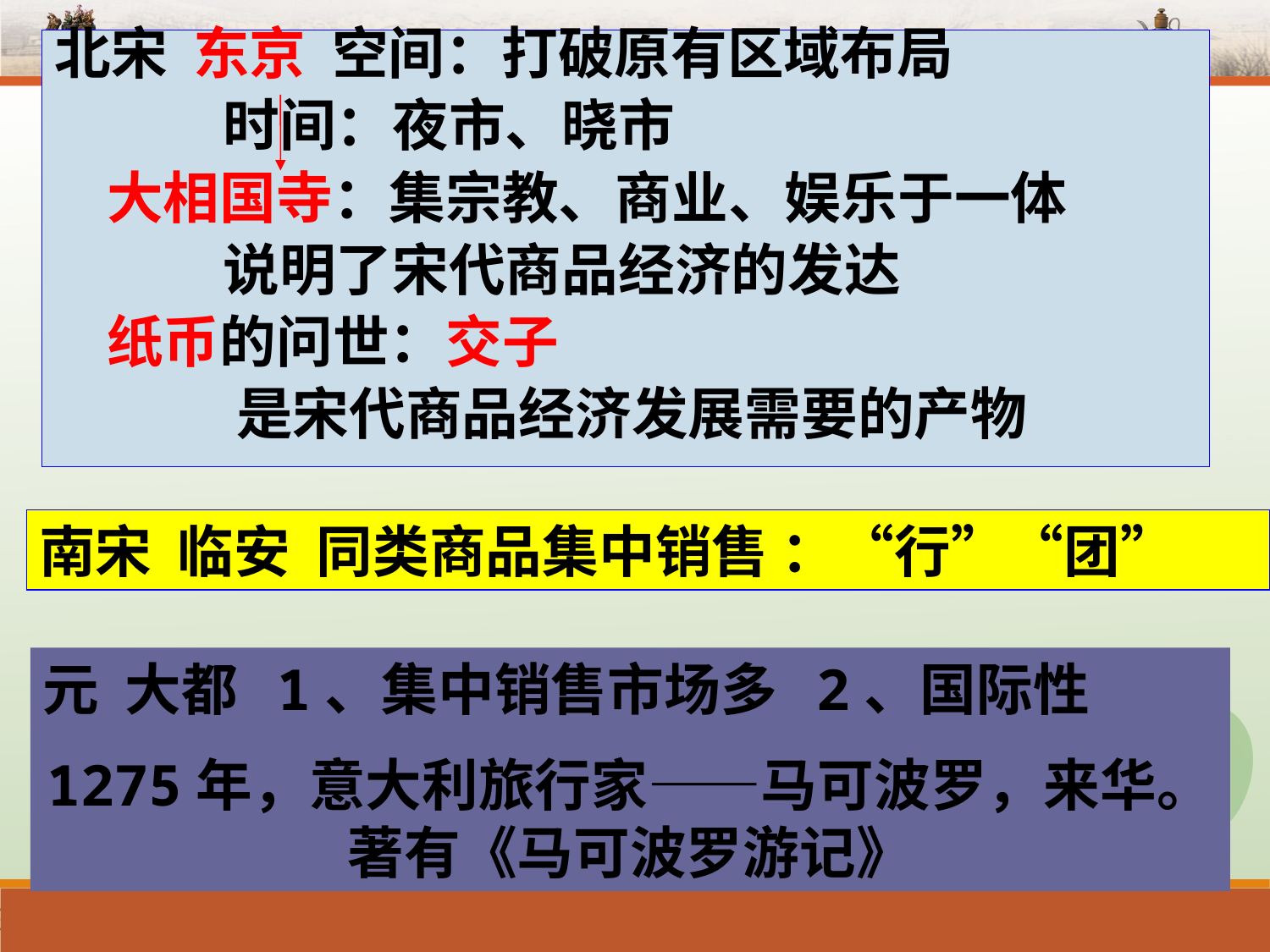

北宋  东京  空间：打破原有区域布局
            时间：夜市、晓市
   大相国寺：集宗教、商业、娱乐于一体
            说明了宋代商品经济的发达
   纸币的问世：交子
是宋代商品经济发展需要的产物

南宋  临安  同类商品集中销售 ：“行”“团”
元  大都  1、集中销售市场多  2、国际性
1275年，意大利旅行家——马可波罗，来华。著有《马可波罗游记》